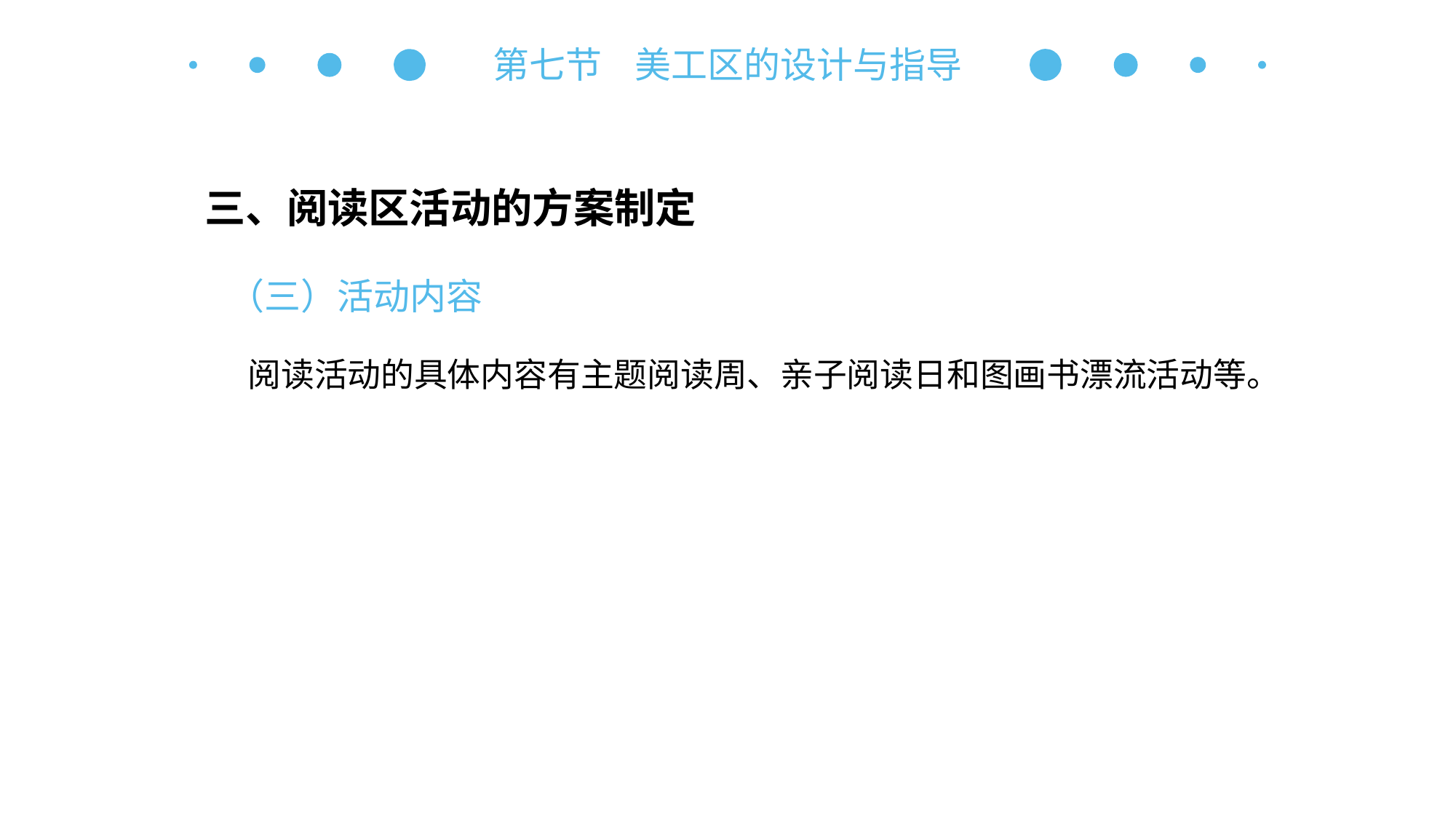

第七节    美工区的设计与指导

三、阅读区活动的方案制定
（三）活动内容
阅读活动的具体内容有主题阅读周、亲子阅读日和图画书漂流活动等。